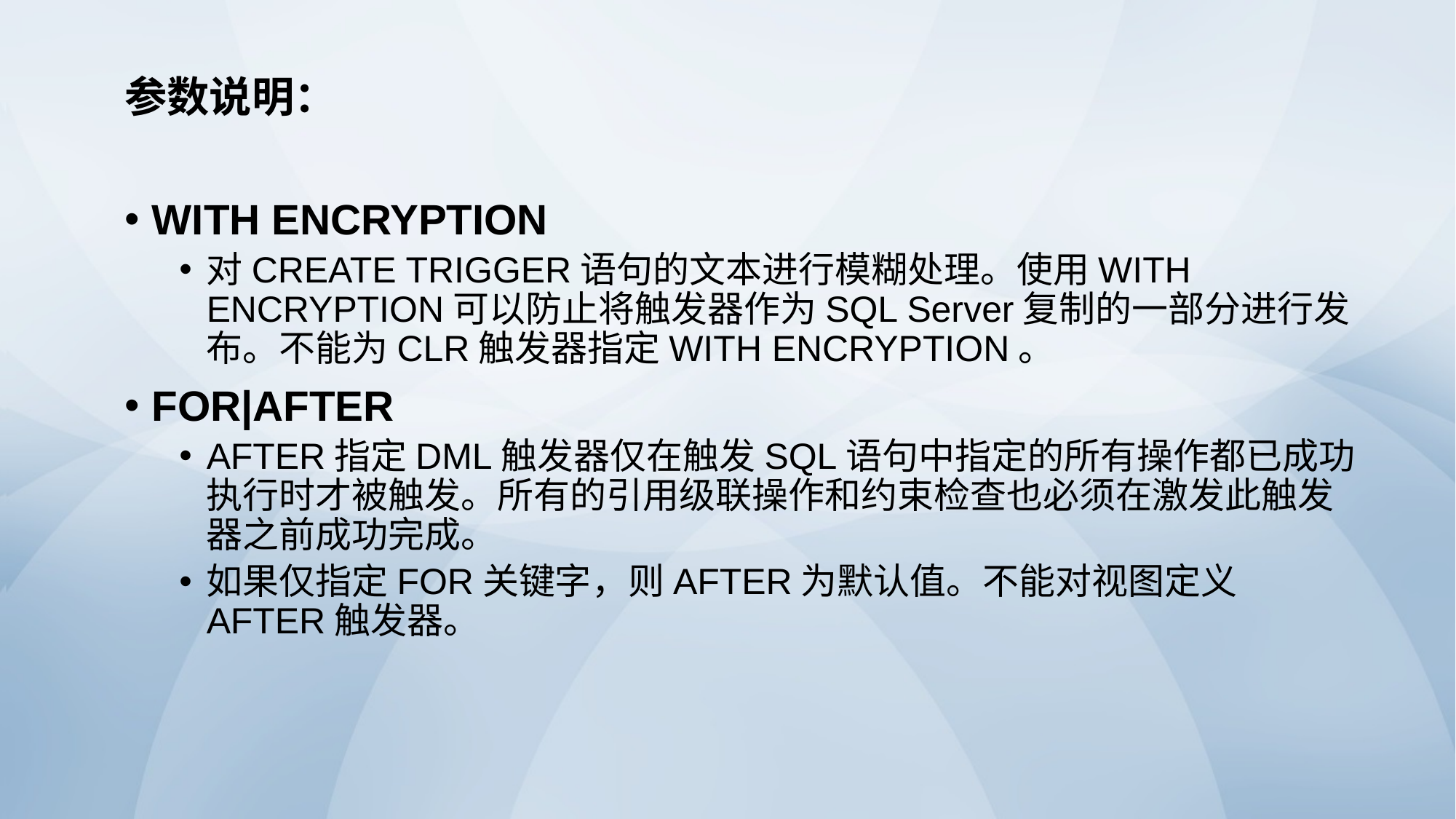

参数说明：

WITH ENCRYPTION
对CREATE TRIGGER语句的文本进行模糊处理。使用WITH ENCRYPTION可以防止将触发器作为SQL Server复制的一部分进行发布。不能为CLR触发器指定WITH ENCRYPTION。
FOR|AFTER
AFTER指定DML触发器仅在触发SQL语句中指定的所有操作都已成功执行时才被触发。所有的引用级联操作和约束检查也必须在激发此触发器之前成功完成。
如果仅指定FOR关键字，则AFTER为默认值。不能对视图定义AFTER触发器。